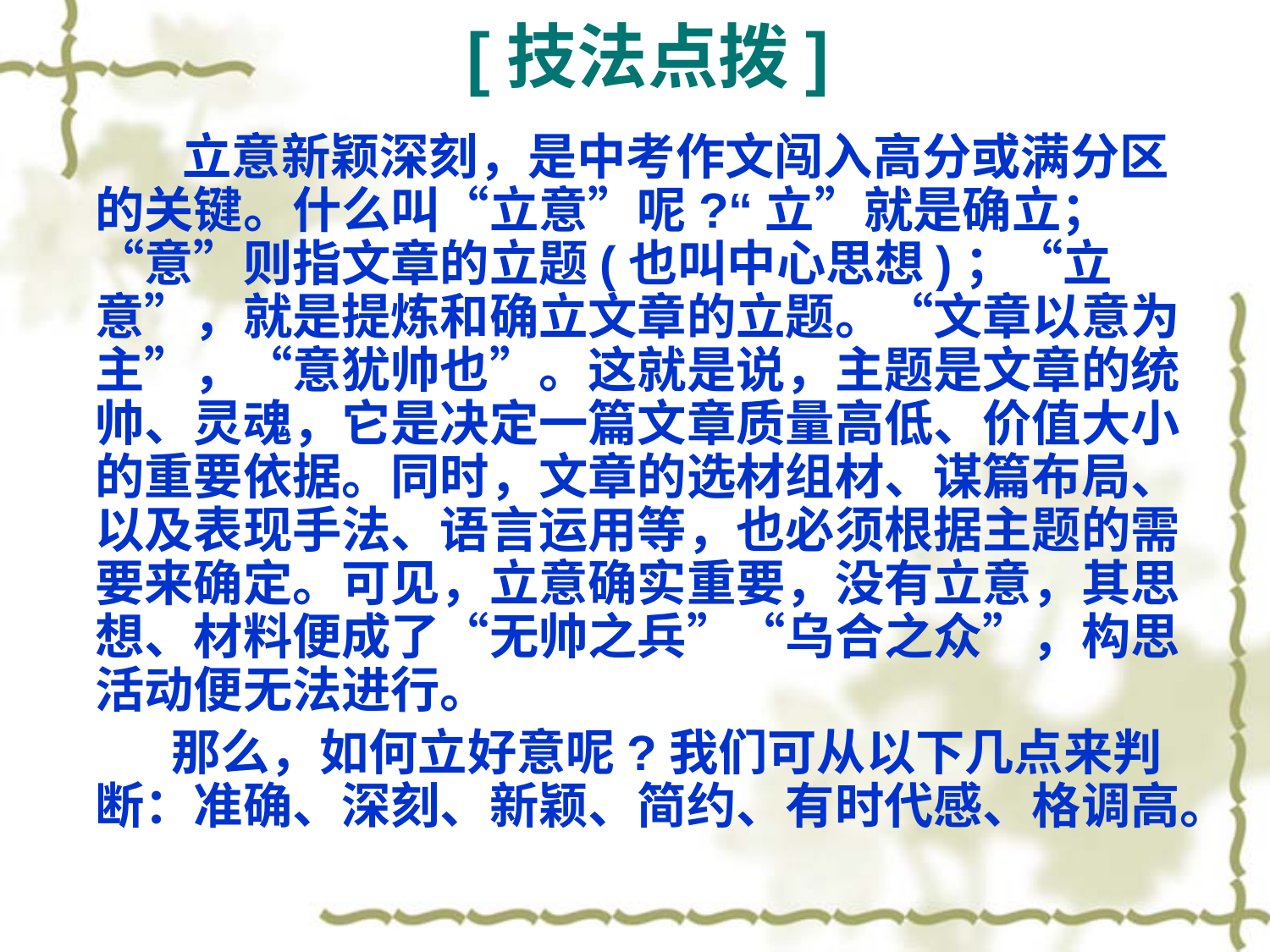

# [技法点拨]
           立意新颖深刻，是中考作文闯入高分或满分区的关键。什么叫“立意”呢?“立”就是确立；“意”则指文章的立题(也叫中心思想)；“立意”，就是提炼和确立文章的立题。“文章以意为主”，“意犹帅也”。这就是说，主题是文章的统帅、灵魂，它是决定一篇文章质量高低、价值大小的重要依据。同时，文章的选材组材、谋篇布局、以及表现手法、语言运用等，也必须根据主题的需要来确定。可见，立意确实重要，没有立意，其思想、材料便成了“无帅之兵”“乌合之众”，构思活动便无法进行。
          那么，如何立好意呢?我们可从以下几点来判断：准确、深刻、新颖、简约、有时代感、格调高。
5